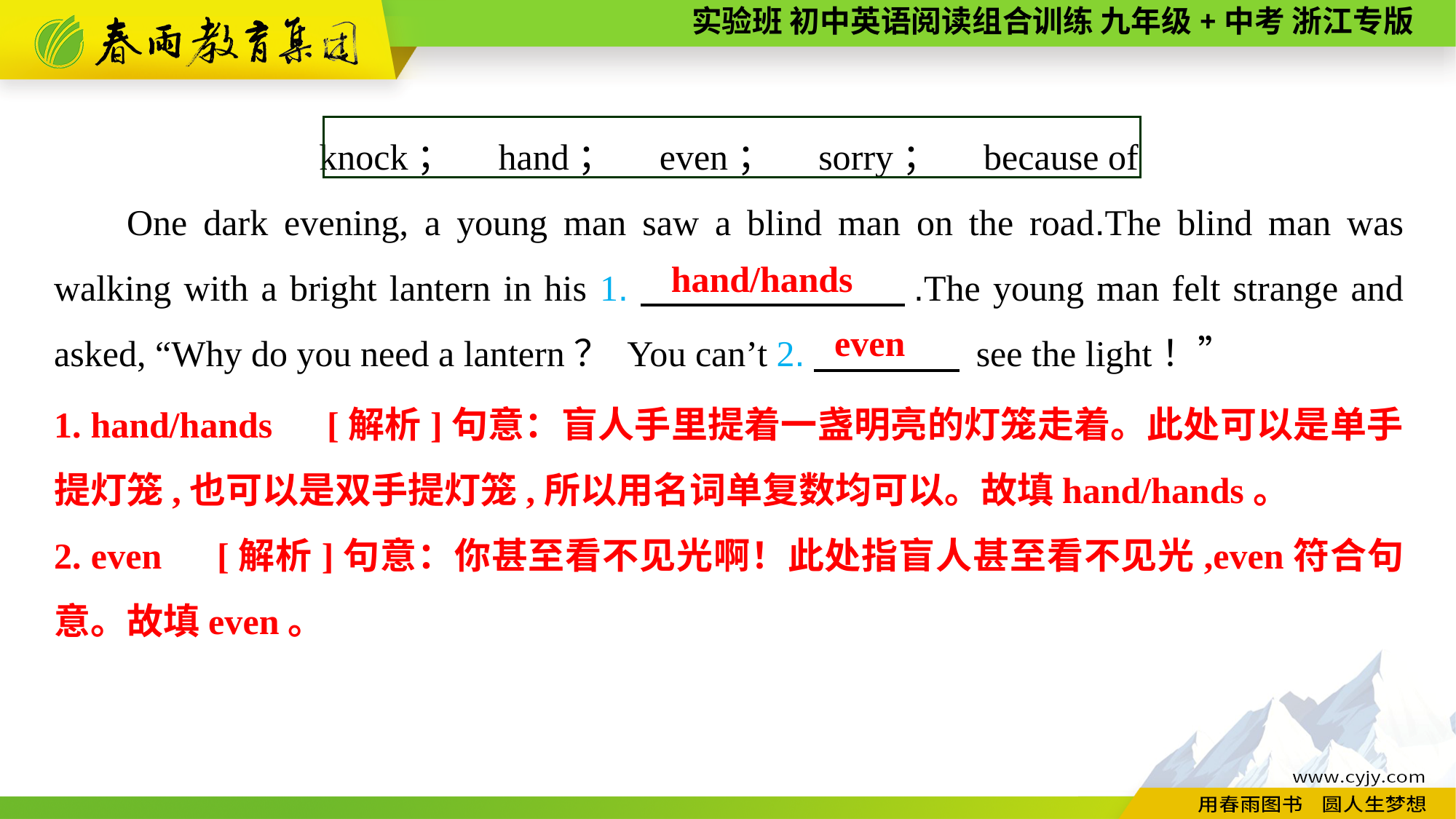

knock；　hand；　even；　sorry；　because of
One dark evening, a young man saw a blind man on the road.The blind man was walking with a bright lantern in his 1.　　　         　.The young man felt strange and asked, “Why do you need a lantern？ You can’t 2.　　　　 see the light！”

hand/hands
 even
1. hand/hands　[解析]句意：盲人手里提着一盏明亮的灯笼走着。此处可以是单手提灯笼,也可以是双手提灯笼,所以用名词单复数均可以。故填hand/hands。
2. even　[解析]句意：你甚至看不见光啊！此处指盲人甚至看不见光,even符合句意。故填even。